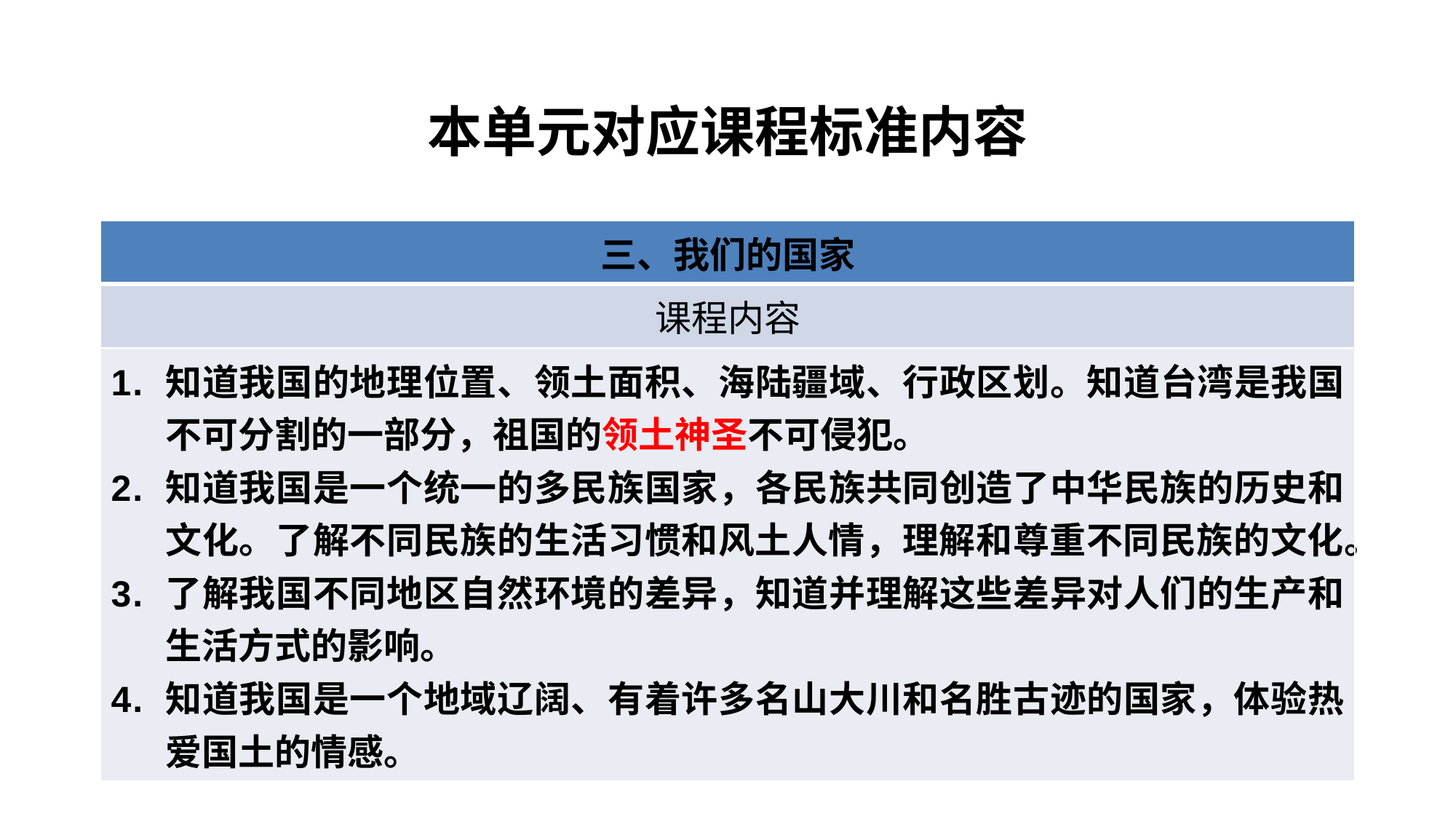

# 本单元对应课程标准内容
| 三、我们的国家 |
| --- |
| 课程内容 |
| 知道我国的地理位置、领土面积、海陆疆域、行政区划。知道台湾是我国不可分割的一部分，祖国的领土神圣不可侵犯。 知道我国是一个统一的多民族国家，各民族共同创造了中华民族的历史和文化。了解不同民族的生活习惯和风土人情，理解和尊重不同民族的文化。 了解我国不同地区自然环境的差异，知道并理解这些差异对人们的生产和生活方式的影响。 知道我国是一个地域辽阔、有着许多名山大川和名胜古迹的国家，体验热爱国土的情感。 |